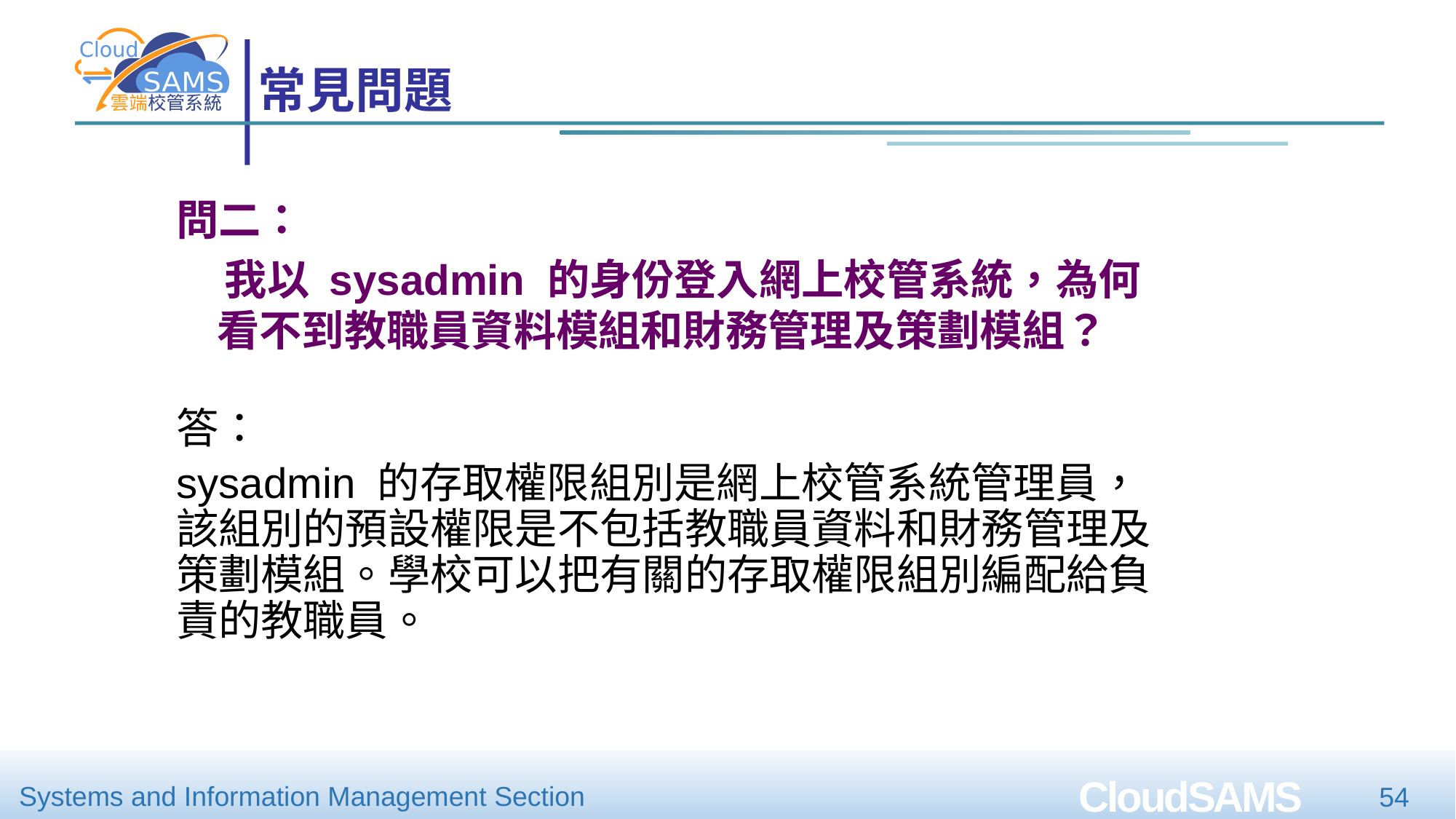

# 常見問題
問二：
    我以 sysadmin 的身份登入網上校管系統，為何看不到教職員資料模組和財務管理及策劃模組？

答：
sysadmin 的存取權限組別是網上校管系統管理員，該組別的預設權限是不包括教職員資料和財務管理及策劃模組。學校可以把有關的存取權限組別編配給負責的教職員。
54